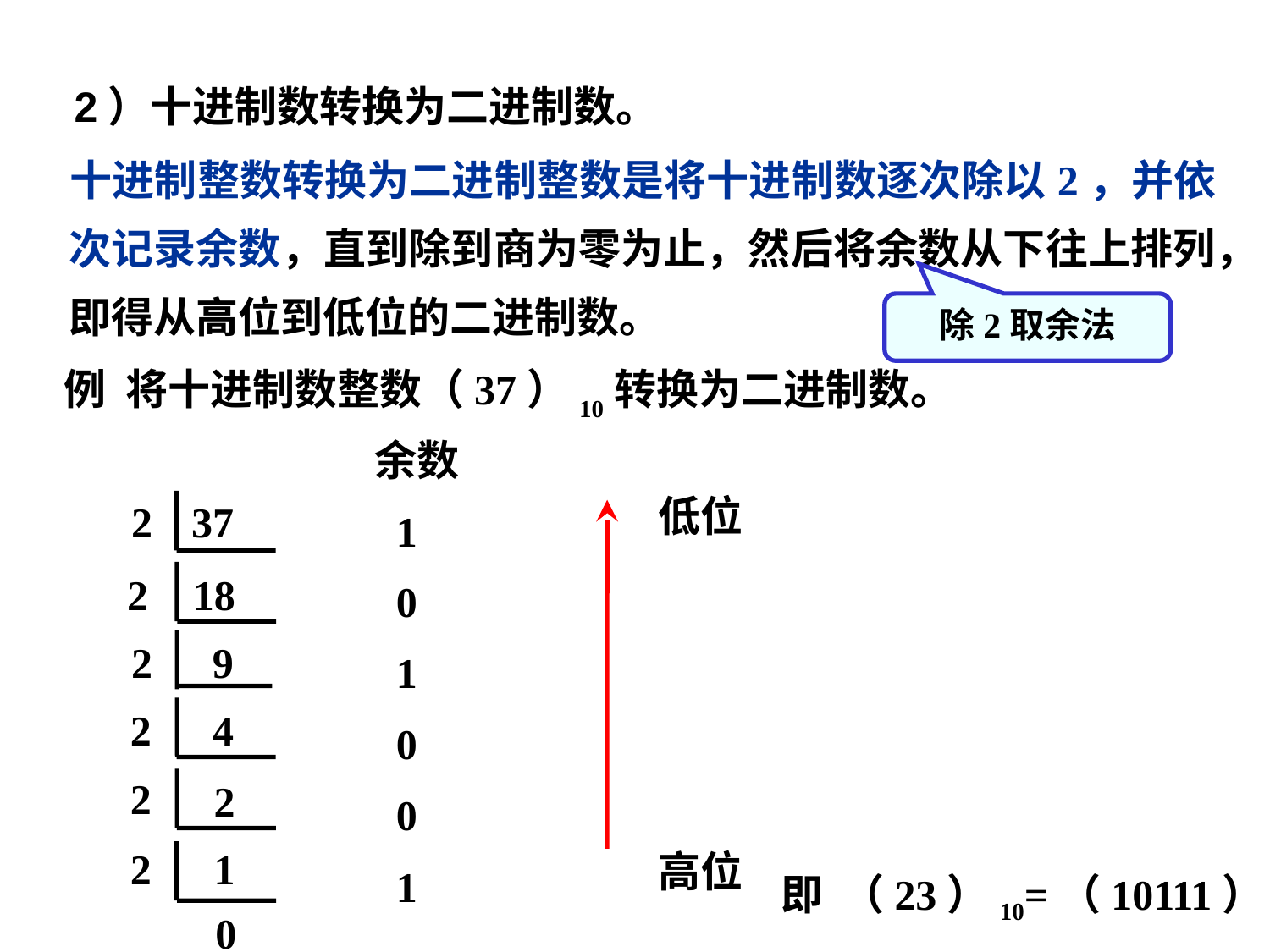

2）十进制数转换为二进制数。
    十进制整数转换为二进制整数是将十进制数逐次除以2，并依次记录余数，直到除到商为零为止，然后将余数从下往上排列，即得从高位到低位的二进制数。
除2取余法
例  将十进制数整数（37）10转换为二进制数。
余数
  1
  0
  1
  0
  0
  1

低位

高位
2
37

2

18
2

  9
2

  4
2

  2
2
  1
 0
即  （23）10=（10111）2